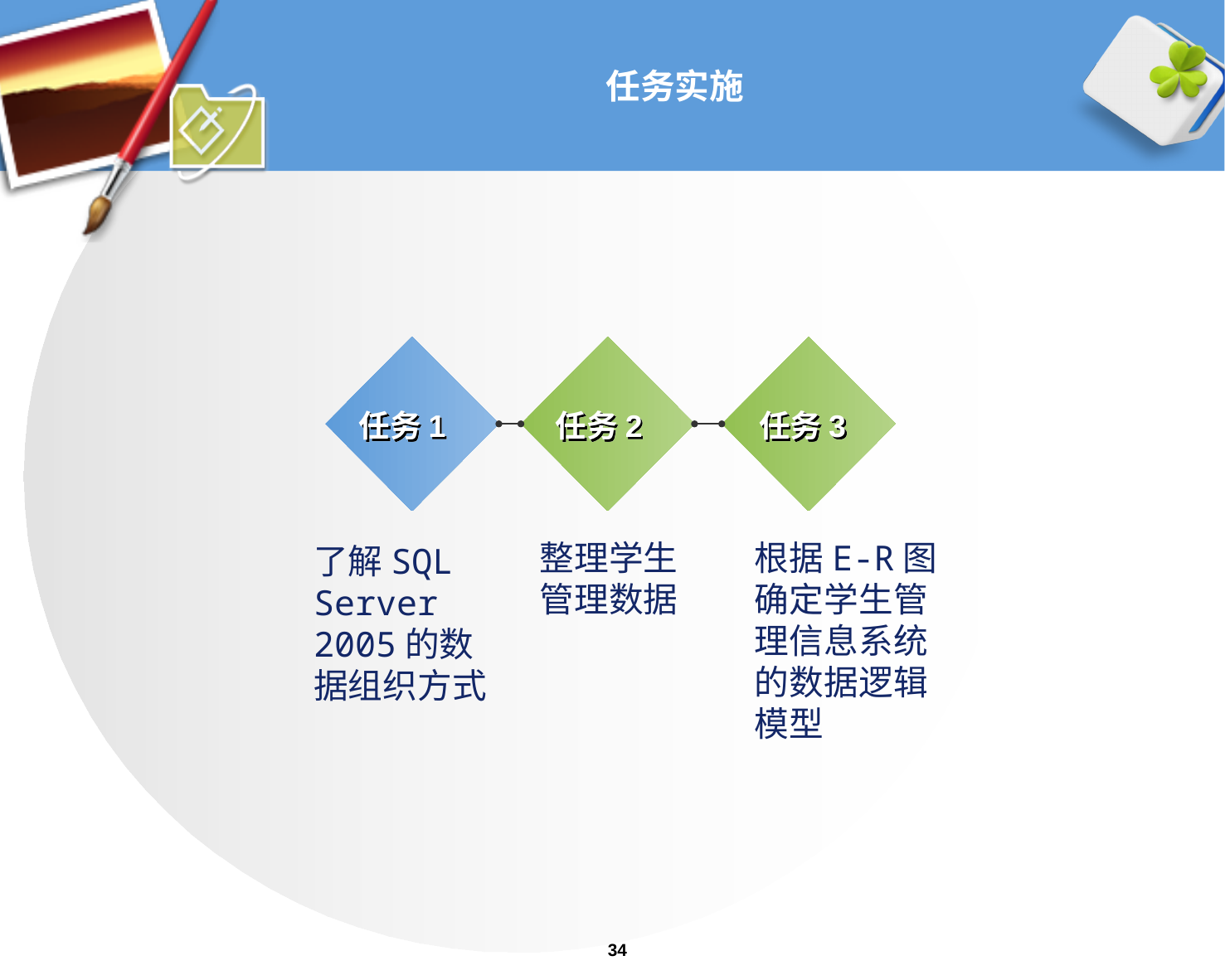

# 任务实施

任务1
任务2
任务3
整理学生管理数据
根据E-R图确定学生管理信息系统的数据逻辑模型
了解SQL Server 2005的数据组织方式
34